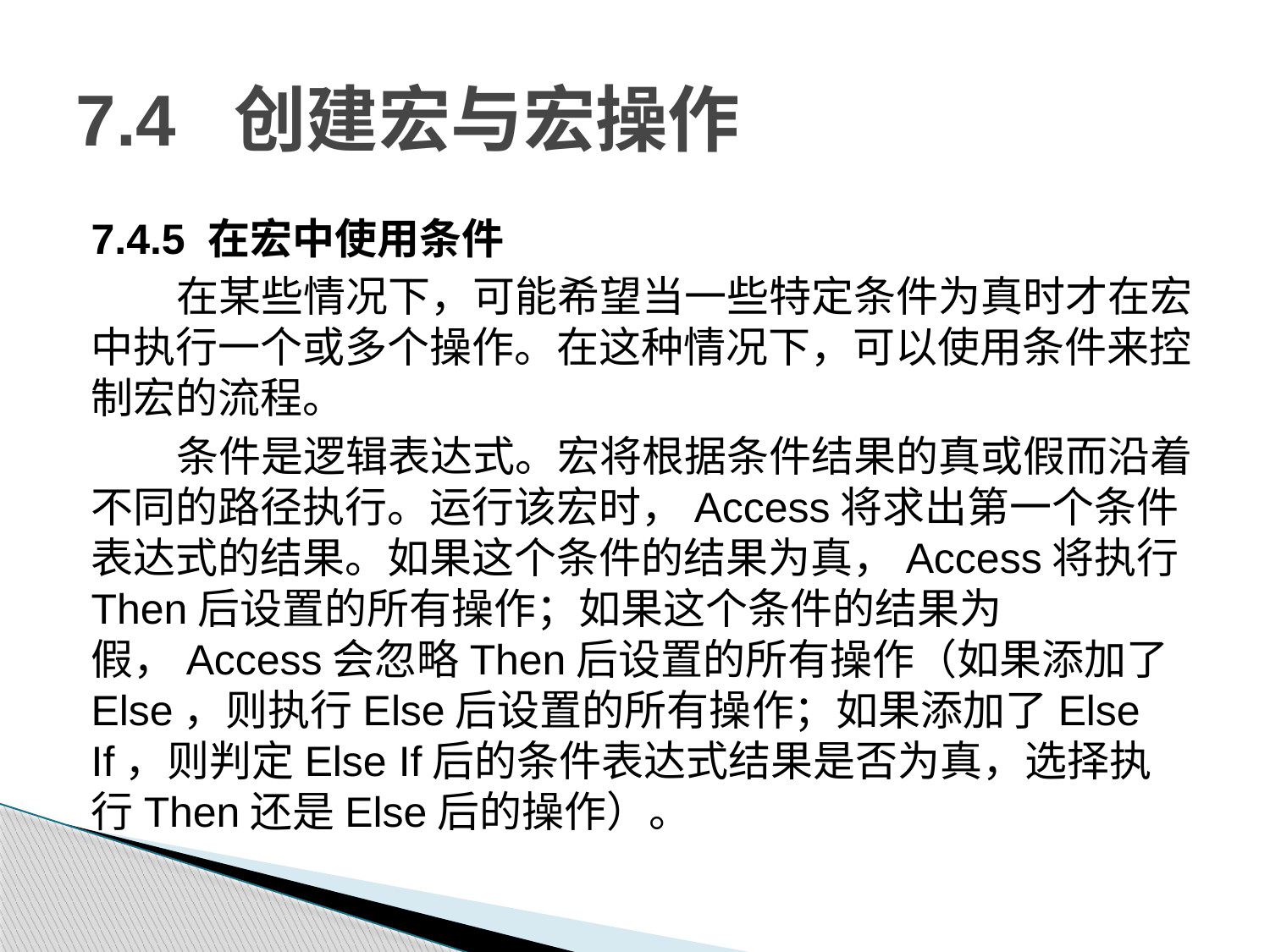

# 7.4  创建宏与宏操作
7.4.5 在宏中使用条件
在某些情况下，可能希望当一些特定条件为真时才在宏中执行一个或多个操作。在这种情况下，可以使用条件来控制宏的流程。
条件是逻辑表达式。宏将根据条件结果的真或假而沿着不同的路径执行。运行该宏时，Access将求出第一个条件表达式的结果。如果这个条件的结果为真，Access将执行Then后设置的所有操作；如果这个条件的结果为假，Access会忽略Then后设置的所有操作（如果添加了Else，则执行Else后设置的所有操作；如果添加了Else If，则判定Else If后的条件表达式结果是否为真，选择执行Then还是Else后的操作）。